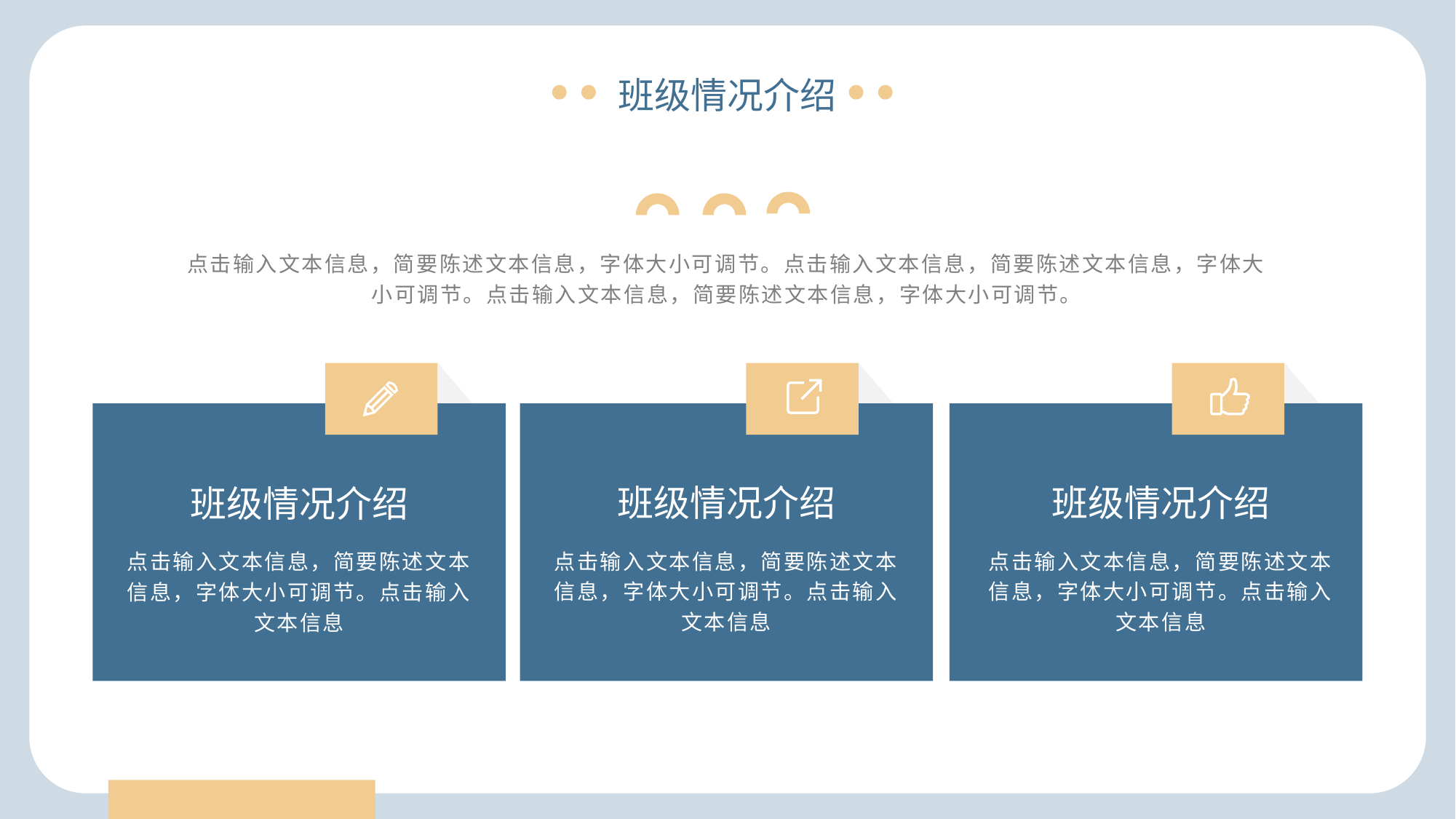

班级情况介绍

点击输入文本信息，简要陈述文本信息，字体大小可调节。点击输入文本信息，简要陈述文本信息，字体大小可调节。点击输入文本信息，简要陈述文本信息，字体大小可调节。

班级情况介绍
班级情况介绍
班级情况介绍
点击输入文本信息，简要陈述文本信息，字体大小可调节。点击输入文本信息
点击输入文本信息，简要陈述文本信息，字体大小可调节。点击输入文本信息
点击输入文本信息，简要陈述文本信息，字体大小可调节。点击输入文本信息